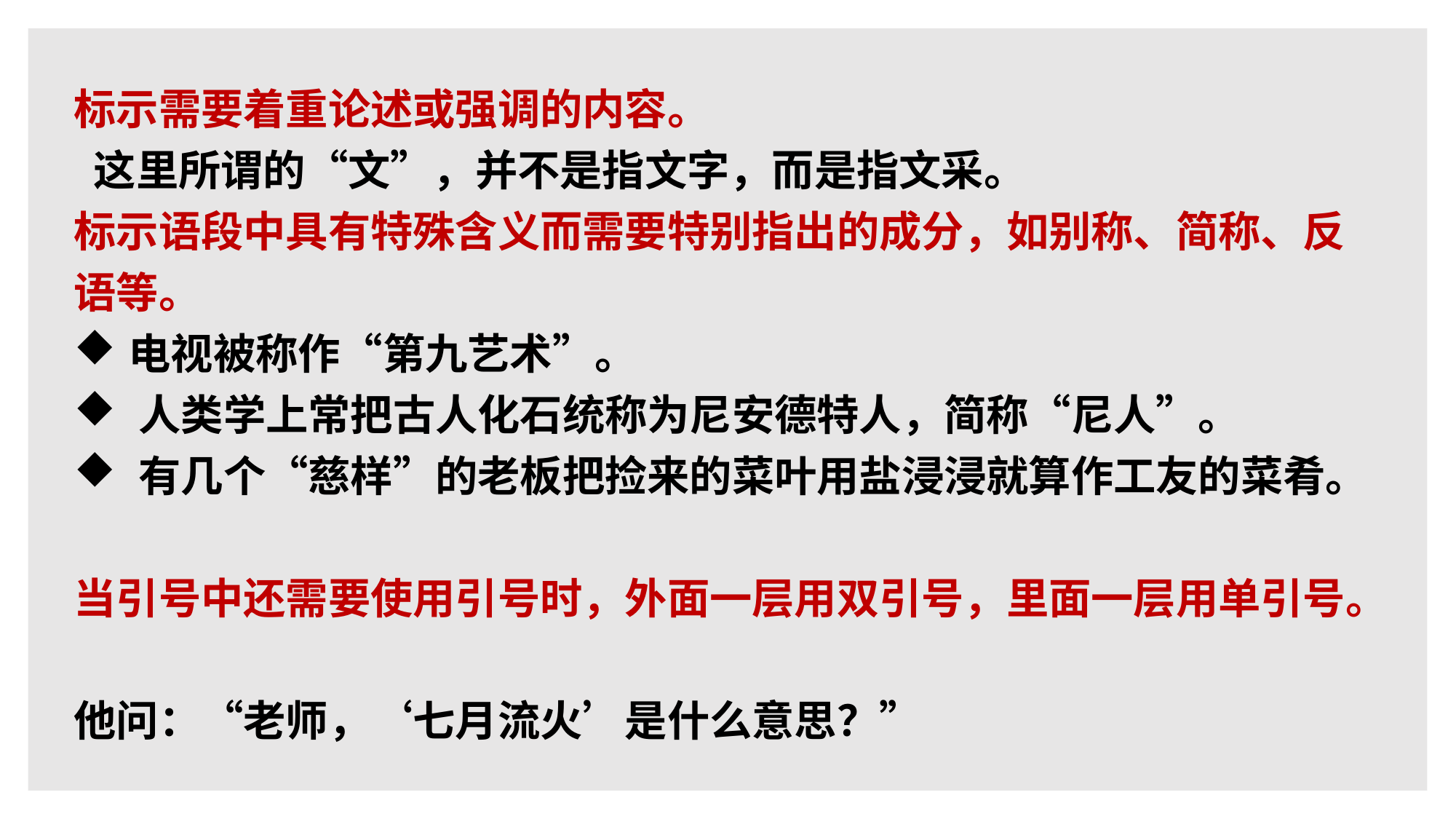

标示需要着重论述或强调的内容。
​ 这里所谓的“文”，并不是指文字，而是指文采。
标示语段中具有特殊含义而需要特别指出的成分，如别称、简称、反语等。
电视被称作“第九艺术”。
​人类学上常把古人化石统称为尼安德特人，简称“尼人”。
​有几个“慈样”的老板把捡来的菜叶用盐浸浸就算作工友的菜肴。
当引号中还需要使用引号时，外面一层用双引号，里面一层用单引号。
他问：“老师，‘七月流火’是什么意思？”